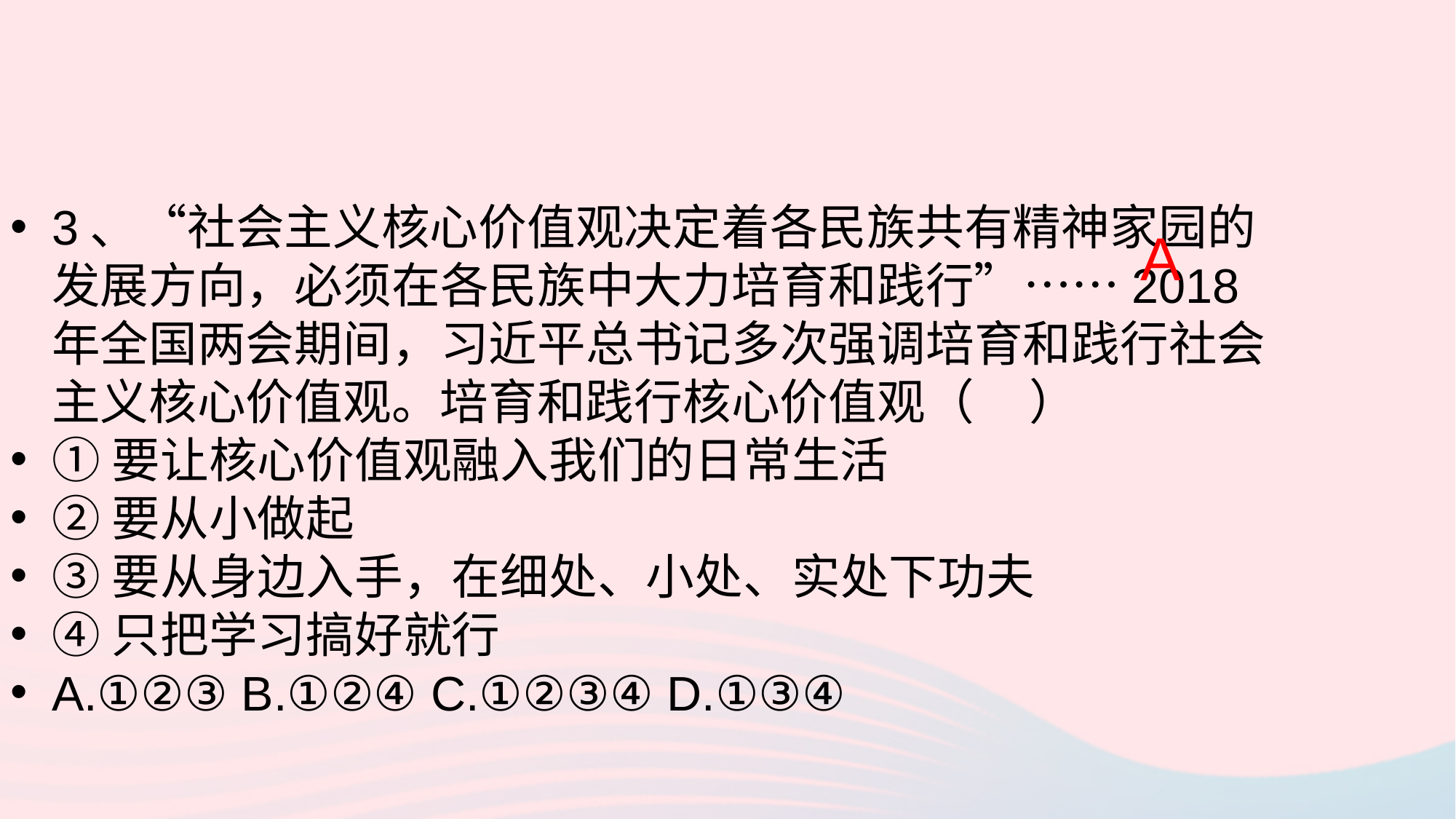

3、“社会主义核心价值观决定着各民族共有精神家园的发展方向，必须在各民族中大力培育和践行”……2018年全国两会期间，习近平总书记多次强调培育和践行社会主义核心价值观。培育和践行核心价值观（     ）
①要让核心价值观融入我们的日常生活
②要从小做起
③要从身边入手，在细处、小处、实处下功夫
④只把学习搞好就行
A.①②③ B.①②④ C.①②③④ D.①③④
A